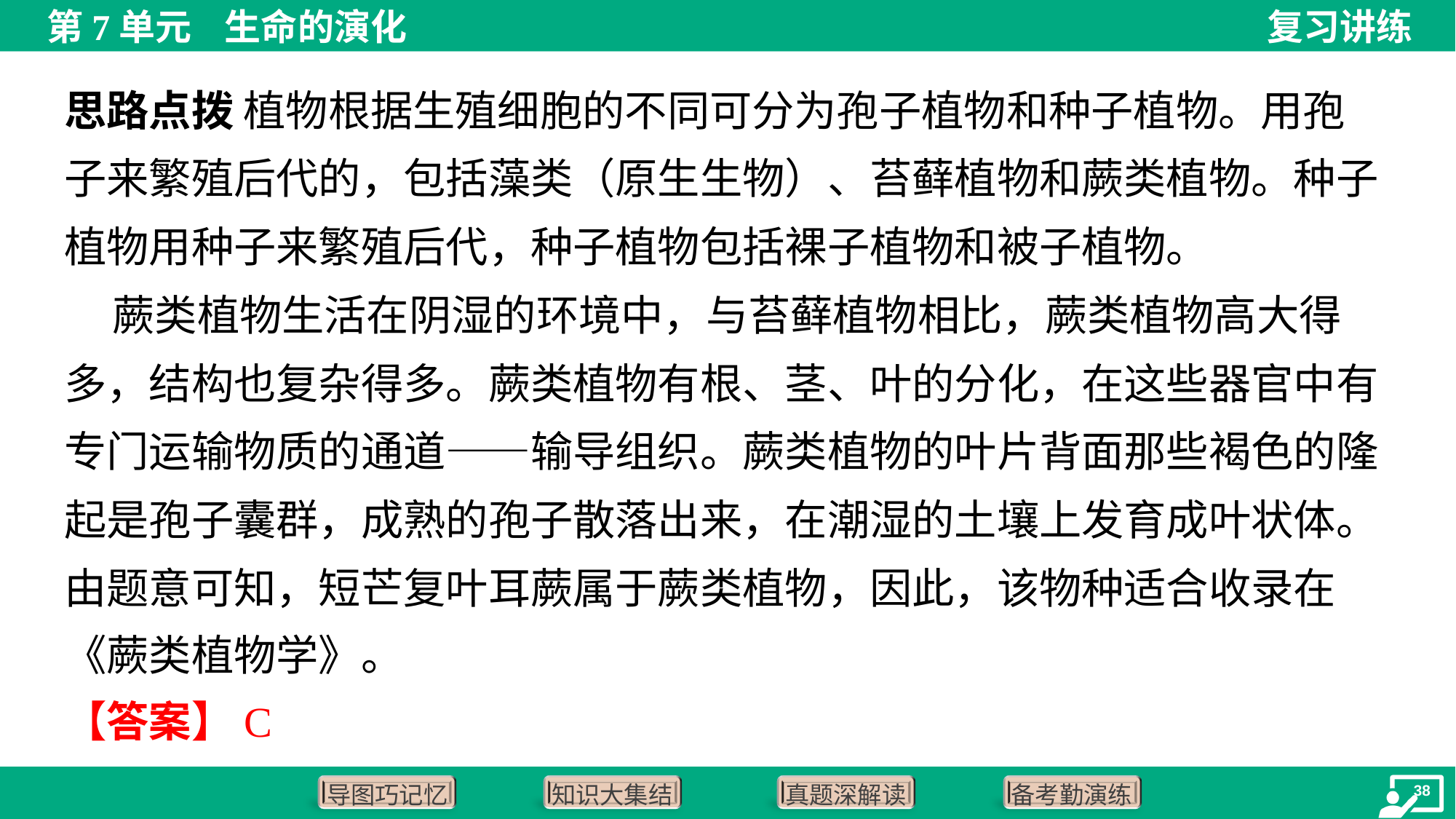

思路点拨 植物根据生殖细胞的不同可分为孢子植物和种子植物。用孢
子来繁殖后代的，包括藻类（原生生物）、苔藓植物和蕨类植物。种子
植物用种子来繁殖后代，种子植物包括裸子植物和被子植物。
    蕨类植物生活在阴湿的环境中，与苔藓植物相比，蕨类植物高大得
多，结构也复杂得多。蕨类植物有根、茎、叶的分化，在这些器官中有
专门运输物质的通道——输导组织。蕨类植物的叶片背面那些褐色的隆
起是孢子囊群，成熟的孢子散落出来，在潮湿的土壤上发育成叶状体。
由题意可知，短芒复叶耳蕨属于蕨类植物，因此，该物种适合收录在
《蕨类植物学》。
【答案】C